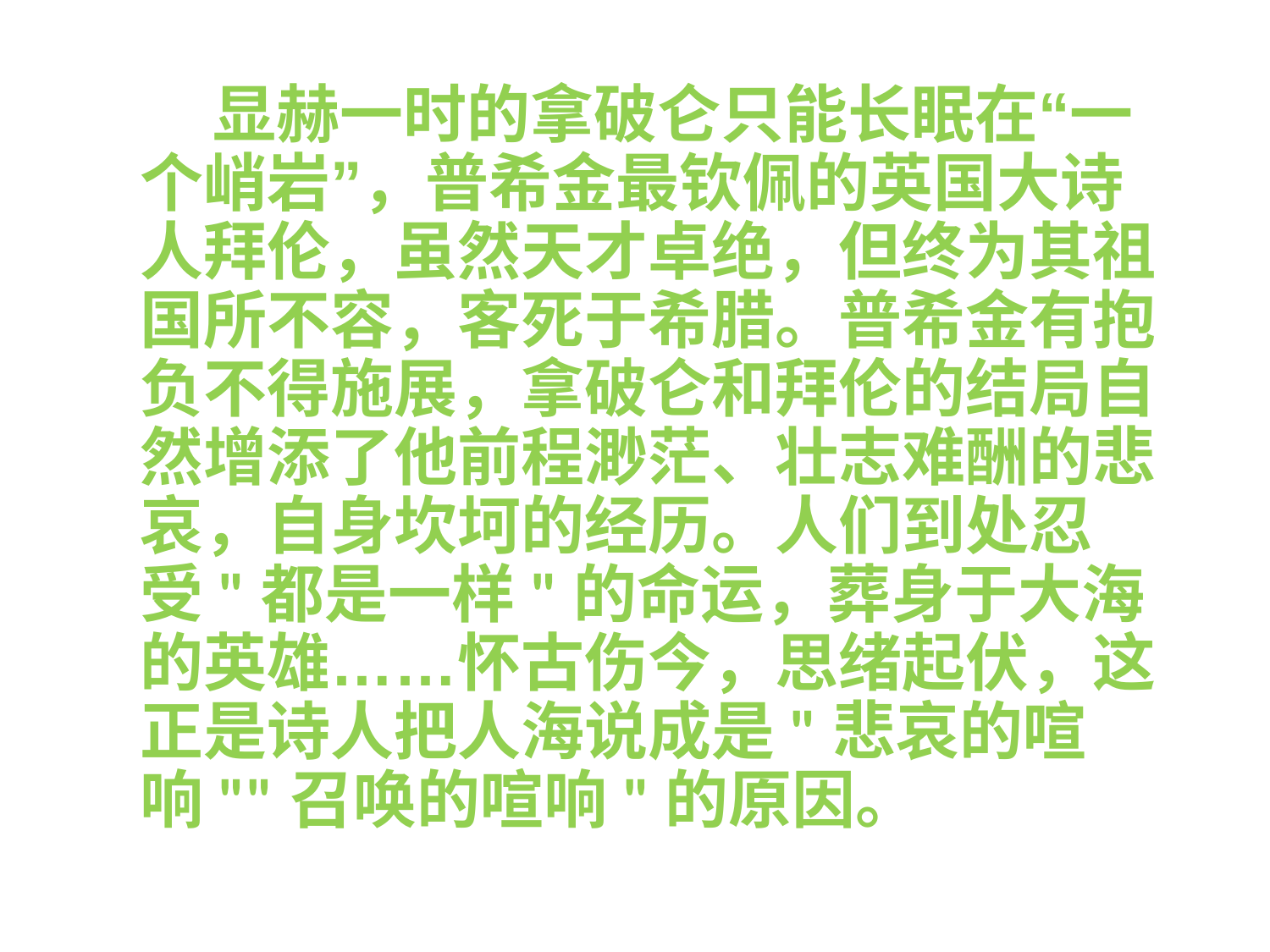

显赫一时的拿破仑只能长眠在“一个峭岩”，普希金最钦佩的英国大诗人拜伦，虽然天才卓绝，但终为其祖国所不容，客死于希腊。普希金有抱负不得施展，拿破仑和拜伦的结局自然增添了他前程渺茫、壮志难酬的悲哀，自身坎坷的经历。人们到处忍受"都是一样"的命运，葬身于大海的英雄……怀古伤今，思绪起伏，这正是诗人把人海说成是"悲哀的喧响""召唤的喧响"的原因。